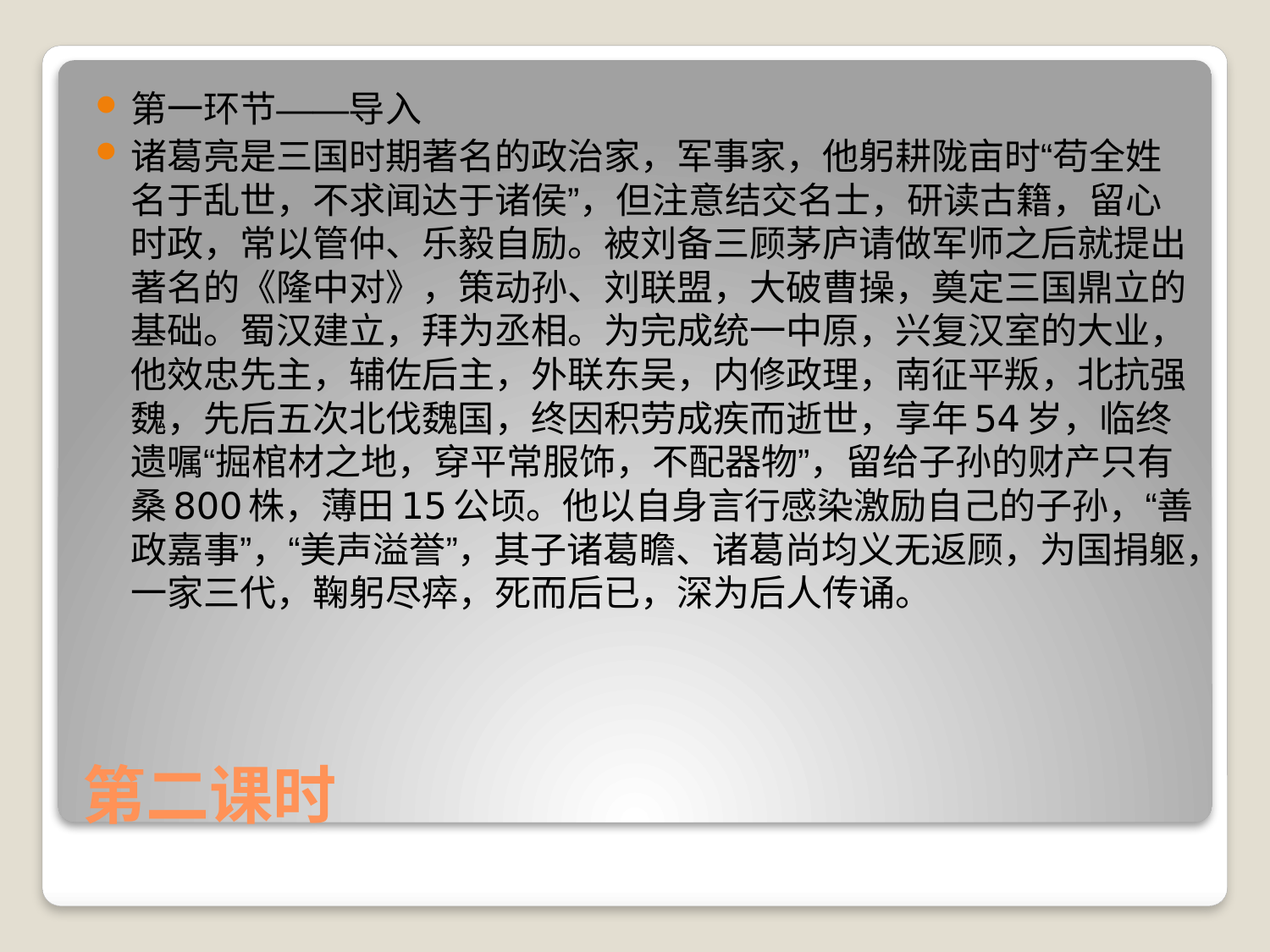

第一环节——导入
诸葛亮是三国时期著名的政治家，军事家，他躬耕陇亩时“苟全姓名于乱世，不求闻达于诸侯”，但注意结交名士，研读古籍，留心时政，常以管仲、乐毅自励。被刘备三顾茅庐请做军师之后就提出著名的《隆中对》，策动孙、刘联盟，大破曹操，奠定三国鼎立的基础。蜀汉建立，拜为丞相。为完成统一中原，兴复汉室的大业，他效忠先主，辅佐后主，外联东吴，内修政理，南征平叛，北抗强魏，先后五次北伐魏国，终因积劳成疾而逝世，享年54岁，临终遗嘱“掘棺材之地，穿平常服饰，不配器物”，留给子孙的财产只有桑800株，薄田15公顷。他以自身言行感染激励自己的子孙，“善政嘉事”，“美声溢誉”，其子诸葛瞻、诸葛尚均义无返顾，为国捐躯，一家三代，鞠躬尽瘁，死而后已，深为后人传诵。
# 第二课时